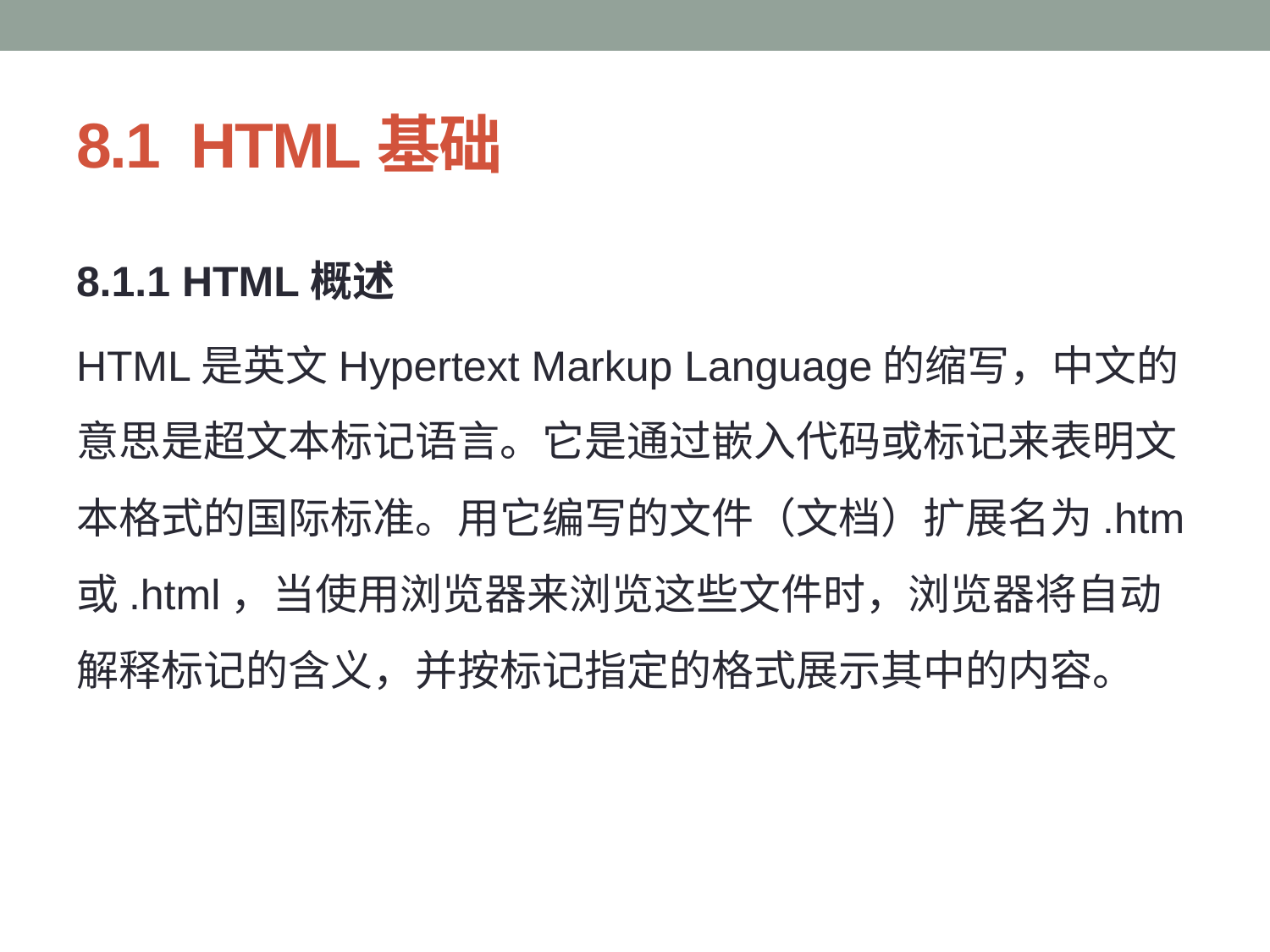

# 8.1  HTML基础
8.1.1 HTML概述
HTML是英文Hypertext Markup Language的缩写，中文的意思是超文本标记语言。它是通过嵌入代码或标记来表明文本格式的国际标准。用它编写的文件（文档）扩展名为.htm 或.html，当使用浏览器来浏览这些文件时，浏览器将自动解释标记的含义，并按标记指定的格式展示其中的内容。